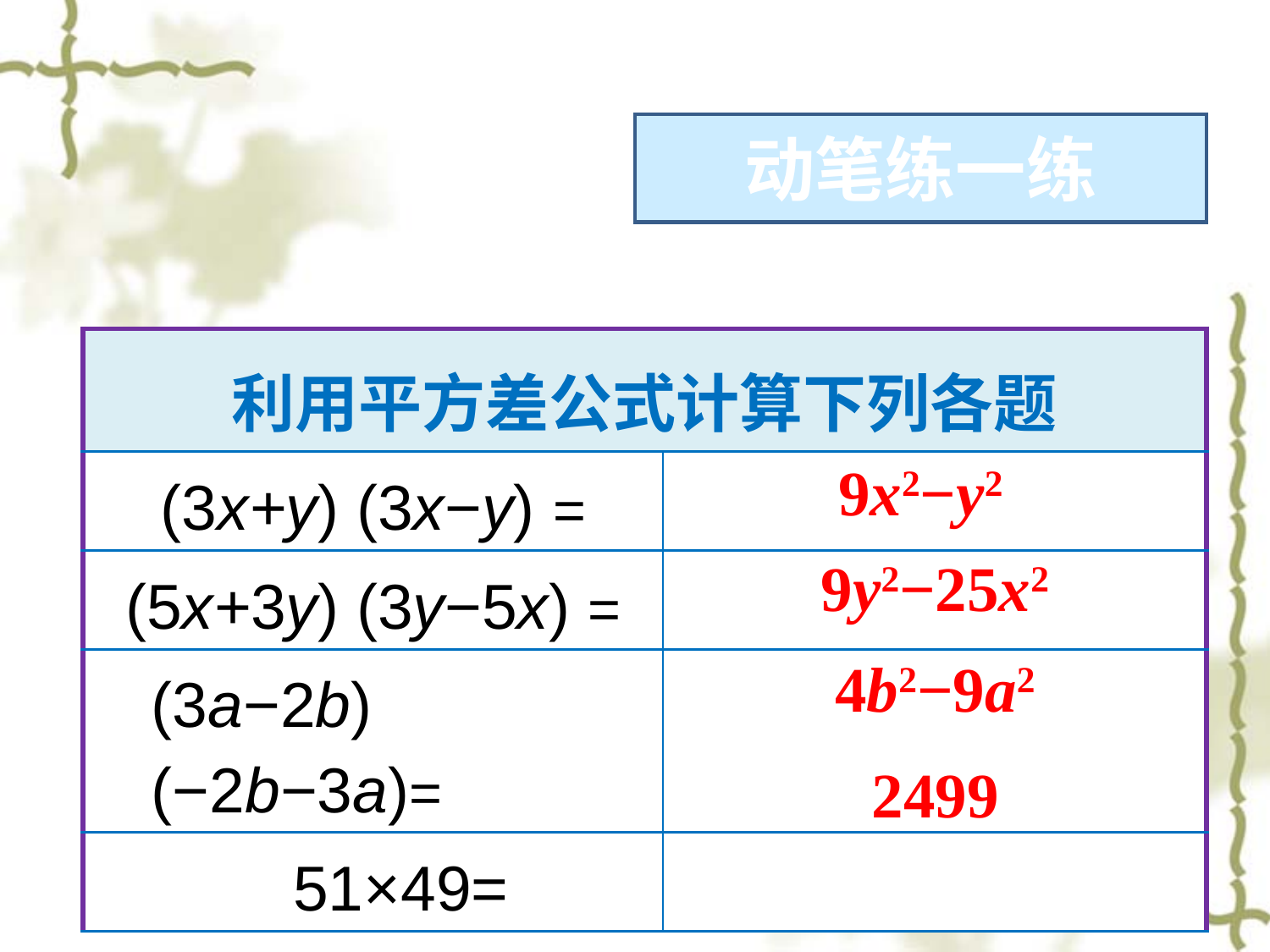

动笔练一练
| 利用平方差公式计算下列各题 |  |
| --- | --- |
| (3x+y) (3x−y) = |  |
| (5x+3y) (3y−5x) = |  |
| (3a−2b)(−2b−3a)= |  |
| 51×49= |  |
9x2−y2
9y2−25x2
4b2−9a2
2499